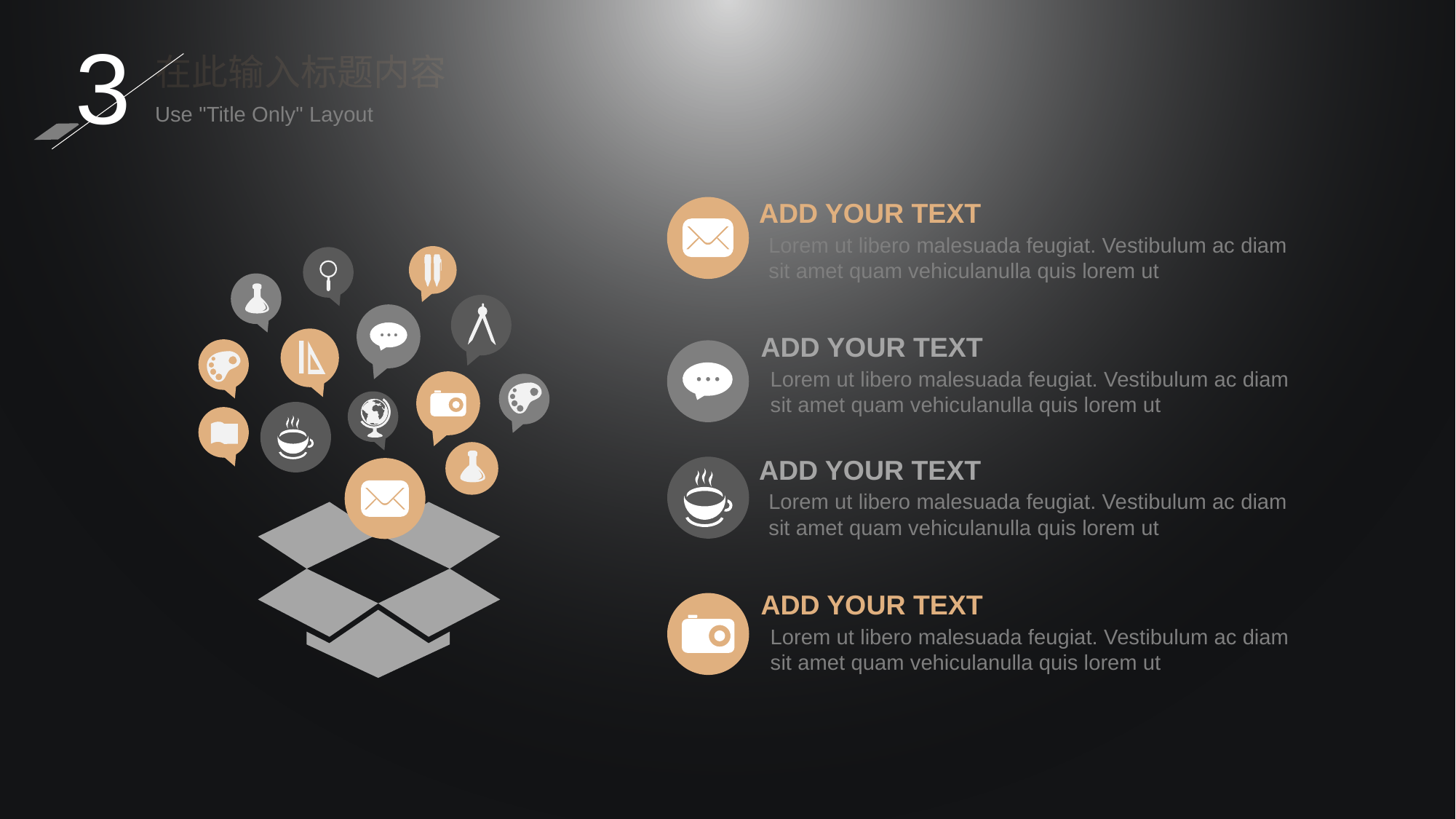

3

在此输入标题内容
Use "Title Only" Layout
ADD YOUR TEXT

Lorem ut libero malesuada feugiat. Vestibulum ac diam sit amet quam vehiculanulla quis lorem ut

ADD YOUR TEXT

Lorem ut libero malesuada feugiat. Vestibulum ac diam sit amet quam vehiculanulla quis lorem ut

ADD YOUR TEXT

Lorem ut libero malesuada feugiat. Vestibulum ac diam sit amet quam vehiculanulla quis lorem ut

ADD YOUR TEXT

Lorem ut libero malesuada feugiat. Vestibulum ac diam sit amet quam vehiculanulla quis lorem ut